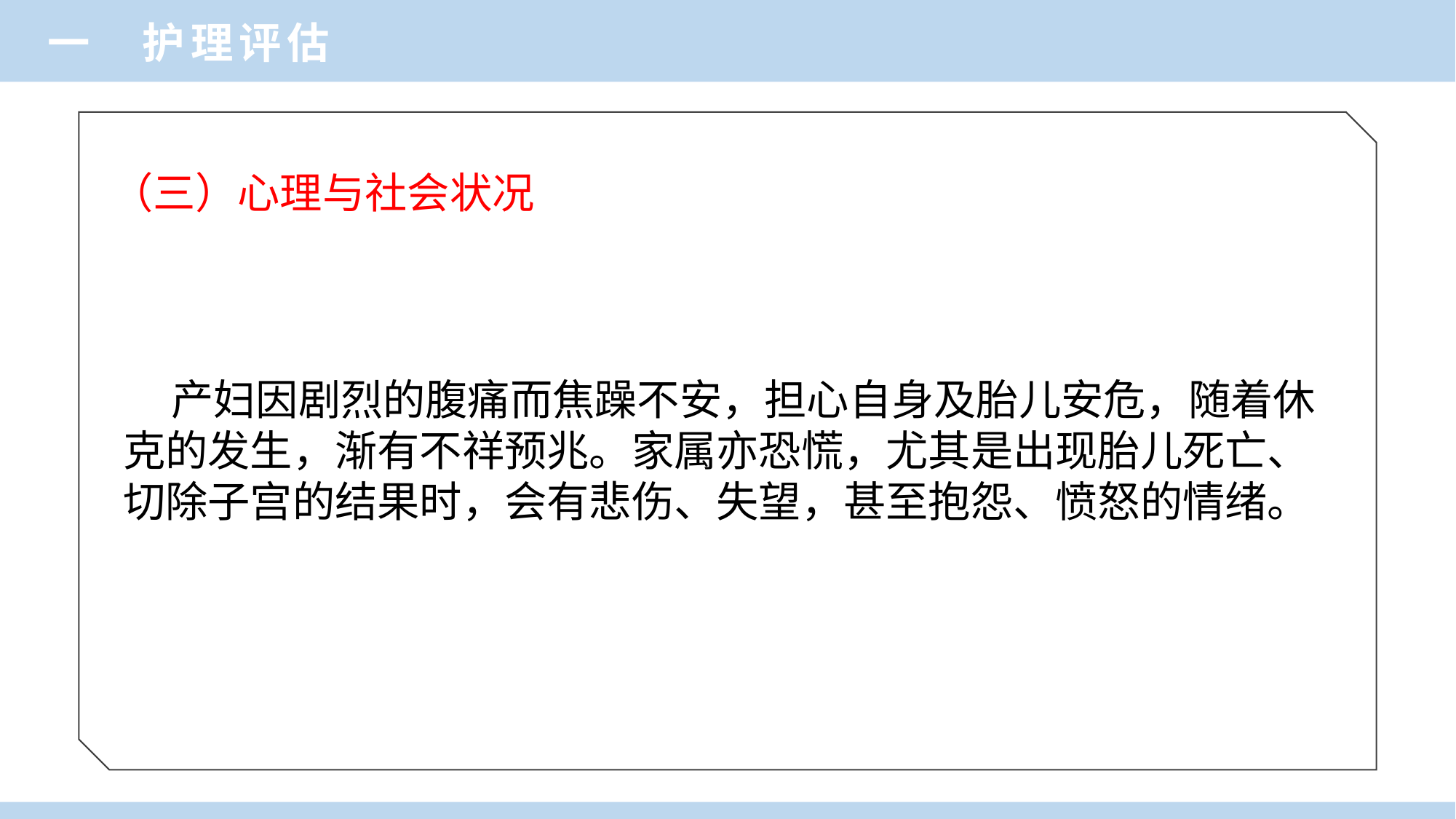

一   护理评估

（三）心理与社会状况
    产妇因剧烈的腹痛而焦躁不安，担心自身及胎儿安危，随着休克的发生，渐有不祥预兆。家属亦恐慌，尤其是出现胎儿死亡、切除子宫的结果时，会有悲伤、失望，甚至抱怨、愤怒的情绪。